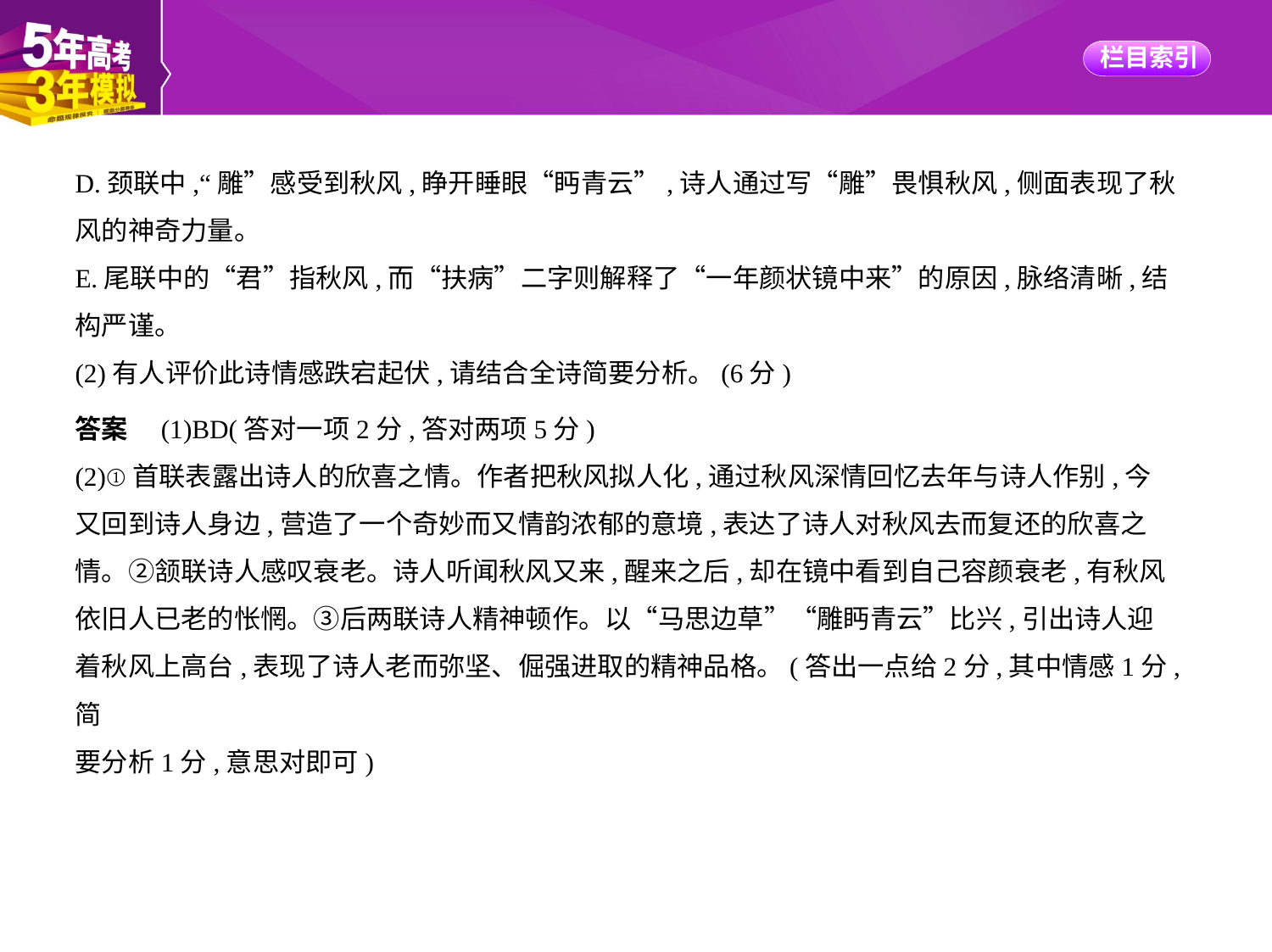

D.颈联中,“雕”感受到秋风,睁开睡眼“眄青云”,诗人通过写“雕”畏惧秋风,侧面表现了秋
风的神奇力量。
E.尾联中的“君”指秋风,而“扶病”二字则解释了“一年颜状镜中来”的原因,脉络清晰,结
构严谨。
(2)有人评价此诗情感跌宕起伏,请结合全诗简要分析。(6分)
答案　(1)BD(答对一项2分,答对两项5分)
(2)①首联表露出诗人的欣喜之情。作者把秋风拟人化,通过秋风深情回忆去年与诗人作别,今
又回到诗人身边,营造了一个奇妙而又情韵浓郁的意境,表达了诗人对秋风去而复还的欣喜之
情。②颔联诗人感叹衰老。诗人听闻秋风又来,醒来之后,却在镜中看到自己容颜衰老,有秋风
依旧人已老的怅惘。③后两联诗人精神顿作。以“马思边草”“雕眄青云”比兴,引出诗人迎
着秋风上高台,表现了诗人老而弥坚、倔强进取的精神品格。(答出一点给2分,其中情感1分,简
要分析1分,意思对即可)